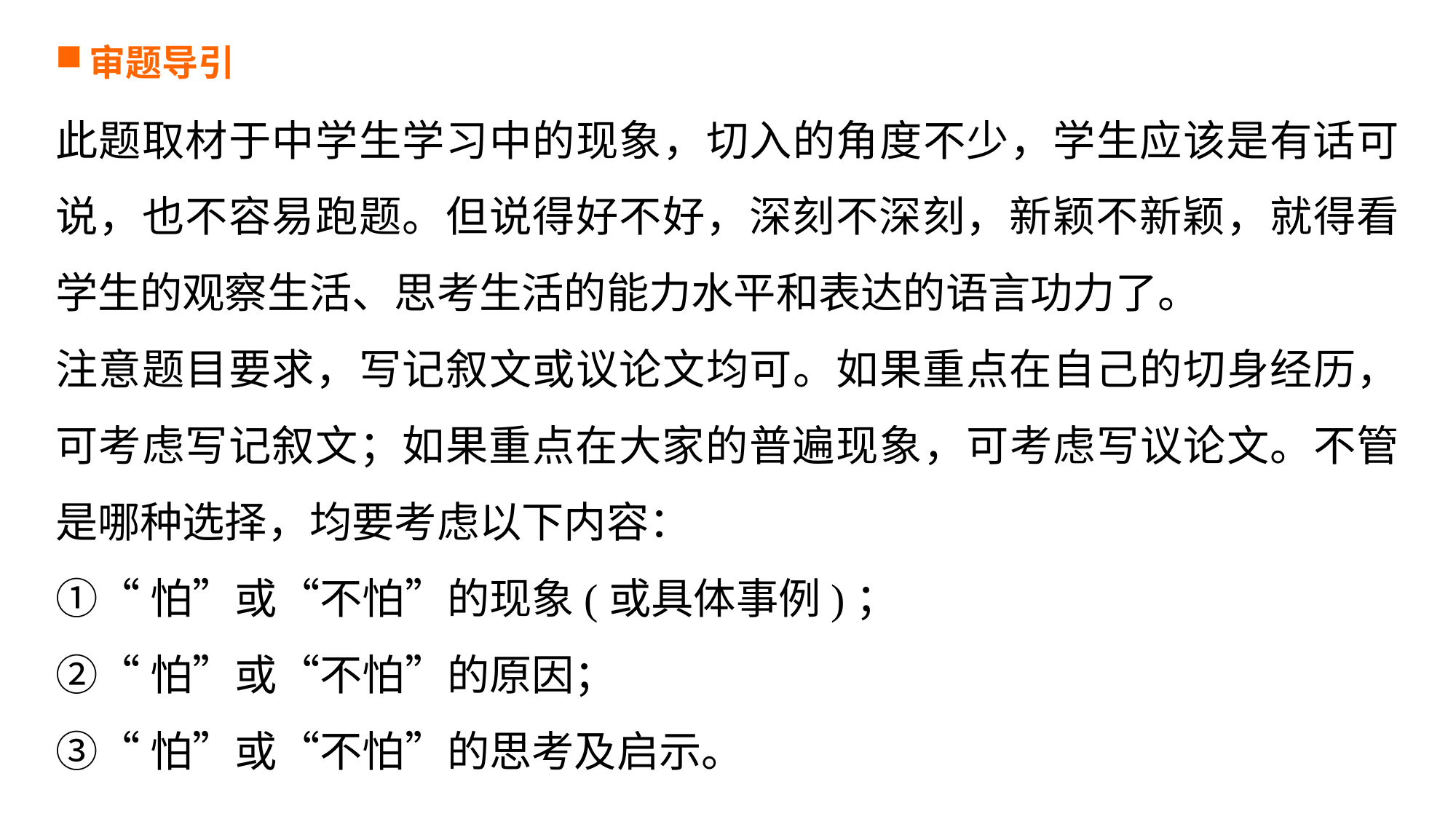

审题导引
此题取材于中学生学习中的现象，切入的角度不少，学生应该是有话可说，也不容易跑题。但说得好不好，深刻不深刻，新颖不新颖，就得看学生的观察生活、思考生活的能力水平和表达的语言功力了。
注意题目要求，写记叙文或议论文均可。如果重点在自己的切身经历，可考虑写记叙文；如果重点在大家的普遍现象，可考虑写议论文。不管是哪种选择，均要考虑以下内容：
①“怕”或“不怕”的现象(或具体事例)；
②“怕”或“不怕”的原因；
③“怕”或“不怕”的思考及启示。